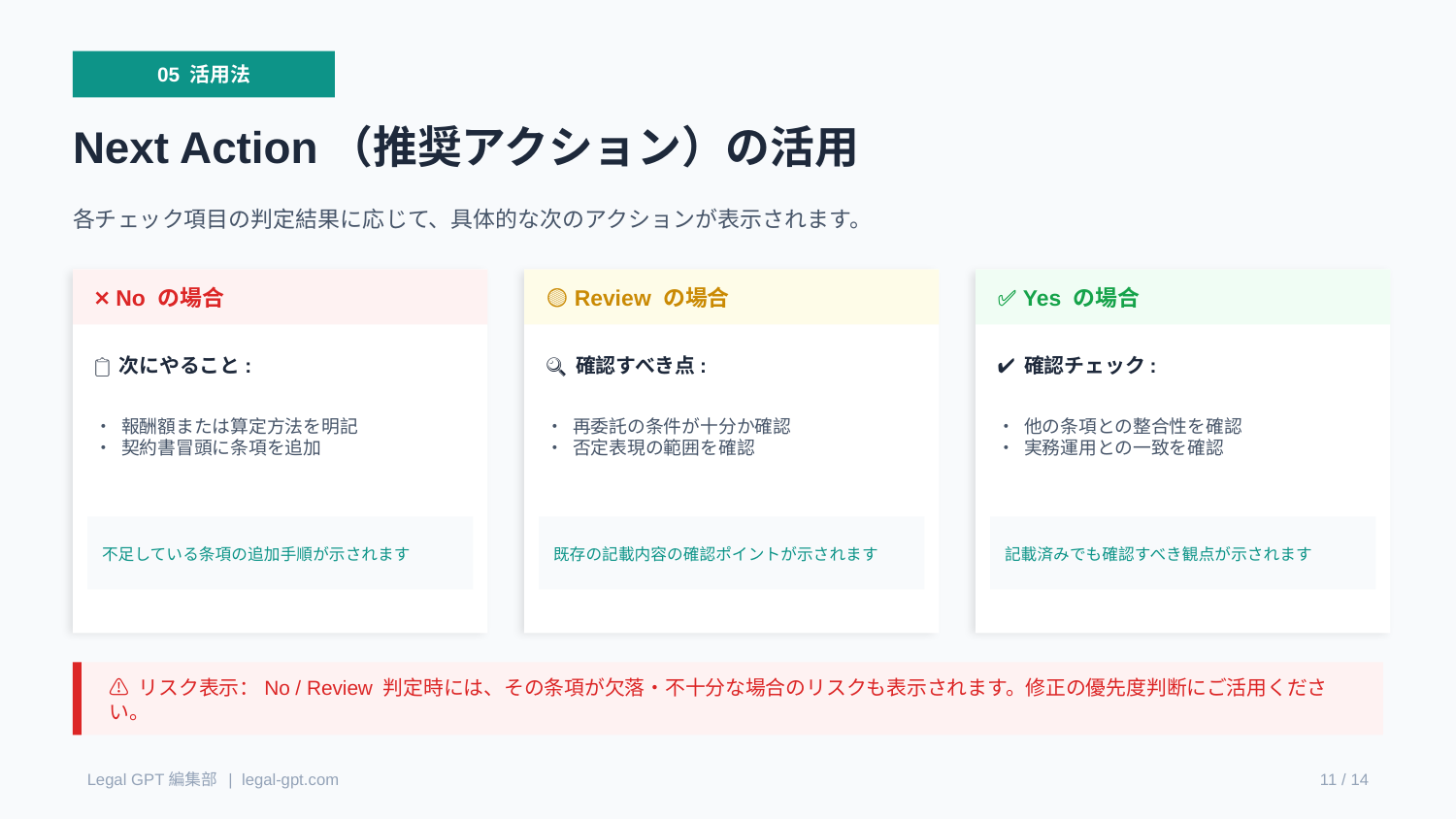

05 活用法
Next Action（推奨アクション）の活用
各チェック項目の判定結果に応じて、具体的な次のアクションが表示されます。

❌ No の場合
🟡 Review の場合
✅ Yes の場合
📋 次にやること:
🔍 確認すべき点:
✔ 確認チェック:
• 報酬額または算定方法を明記
• 契約書冒頭に条項を追加
• 再委託の条件が十分か確認
• 否定表現の範囲を確認
• 他の条項との整合性を確認
• 実務運用との一致を確認

不足している条項の追加手順が示されます
既存の記載内容の確認ポイントが示されます
記載済みでも確認すべき観点が示されます

⚠ リスク表示：No / Review 判定時には、その条項が欠落・不十分な場合のリスクも表示されます。修正の優先度判断にご活用ください。
Legal GPT編集部  |  legal-gpt.com
11 / 14